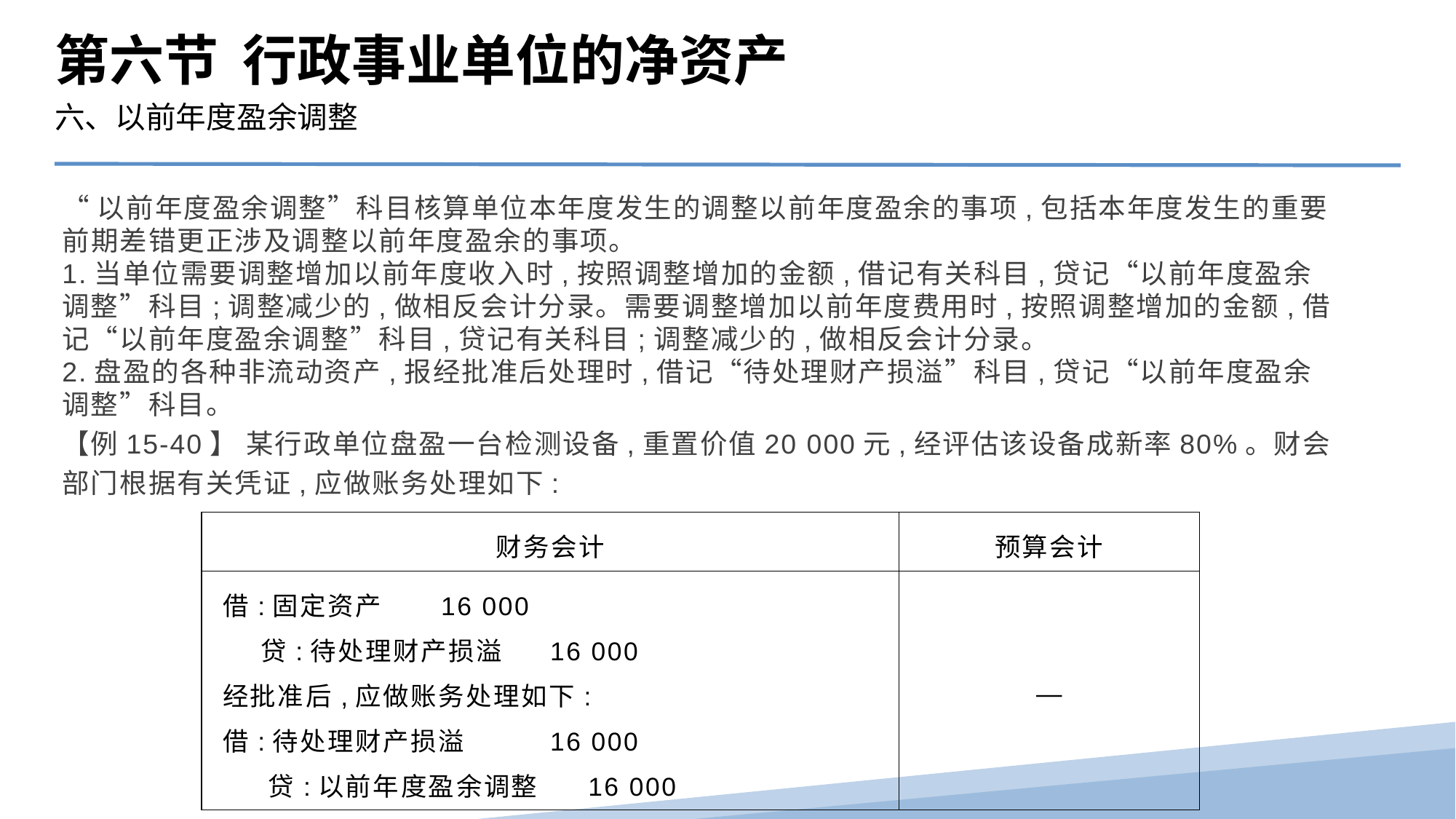

第六节  行政事业单位的净资产
六、以前年度盈余调整
“以前年度盈余调整”科目核算单位本年度发生的调整以前年度盈余的事项,包括本年度发生的重要前期差错更正涉及调整以前年度盈余的事项。
1.当单位需要调整增加以前年度收入时,按照调整增加的金额,借记有关科目,贷记“以前年度盈余调整”科目;调整减少的,做相反会计分录。需要调整增加以前年度费用时,按照调整增加的金额,借记“以前年度盈余调整”科目,贷记有关科目;调整减少的,做相反会计分录。
2.盘盈的各种非流动资产,报经批准后处理时,借记“待处理财产损溢”科目,贷记“以前年度盈余调整”科目。
【例15-40】 某行政单位盘盈一台检测设备,重置价值20 000元,经评估该设备成新率80%。财会部门根据有关凭证,应做账务处理如下:
| 财务会计 | 预算会计 |
| --- | --- |
| 借:固定资产 16 000 贷:待处理财产损溢 16 000 经批准后,应做账务处理如下: 借:待处理财产损溢 16 000 贷:以前年度盈余调整 16 000 | — |